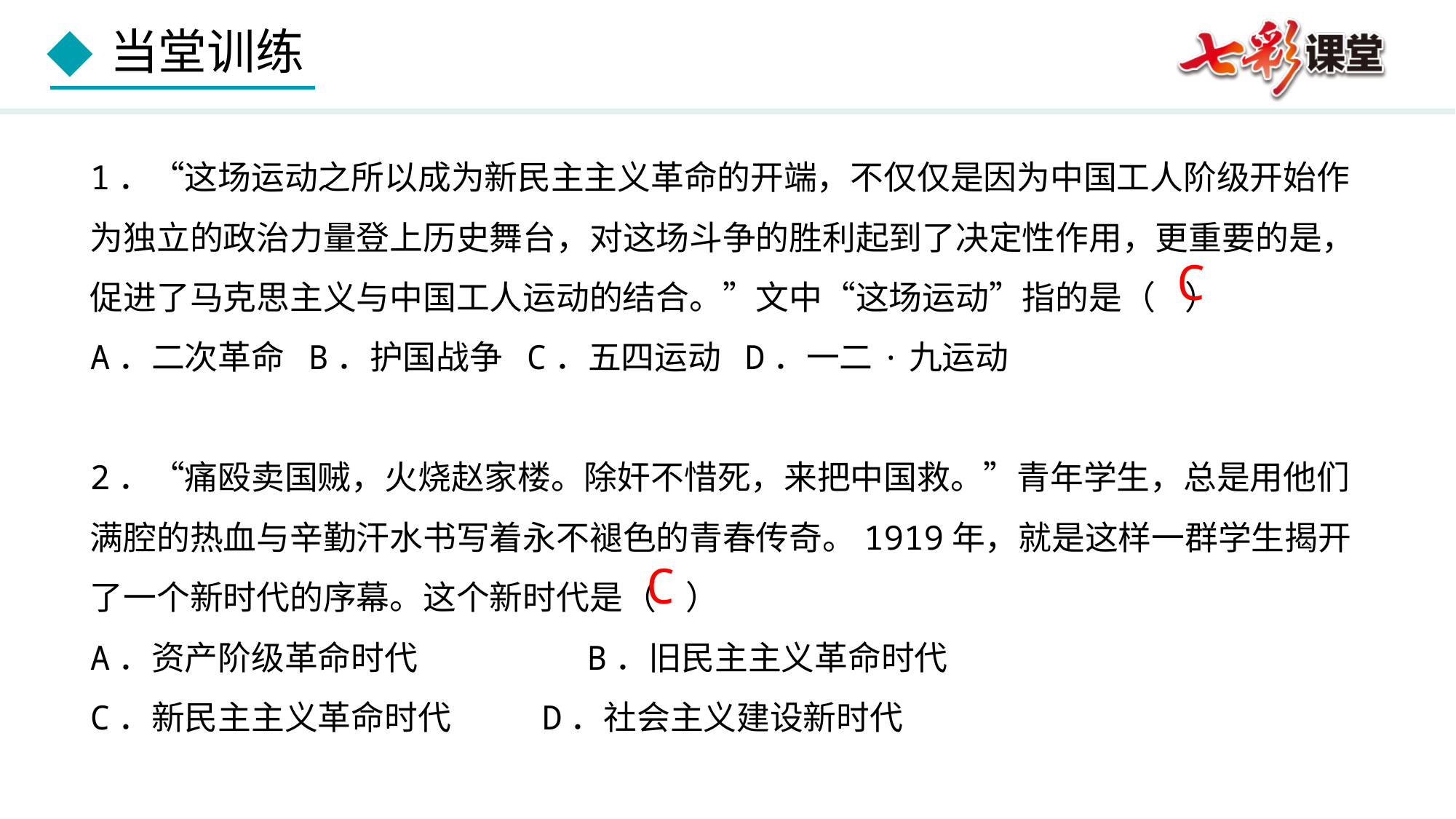

1．“这场运动之所以成为新民主主义革命的开端，不仅仅是因为中国工人阶级开始作为独立的政治力量登上历史舞台，对这场斗争的胜利起到了决定性作用，更重要的是，促进了马克思主义与中国工人运动的结合。”文中“这场运动”指的是（    ）
A．二次革命	B．护国战争	C．五四运动	D．一二·九运动

2．“痛殴卖国贼，火烧赵家楼。除奸不惜死，来把中国救。”青年学生，总是用他们满腔的热血与辛勤汗水书写着永不褪色的青春传奇。1919年，就是这样一群学生揭开了一个新时代的序幕。这个新时代是（    ）
A．资产阶级革命时代	       B．旧民主主义革命时代
C．新民主主义革命时代	 D．社会主义建设新时代

C
C